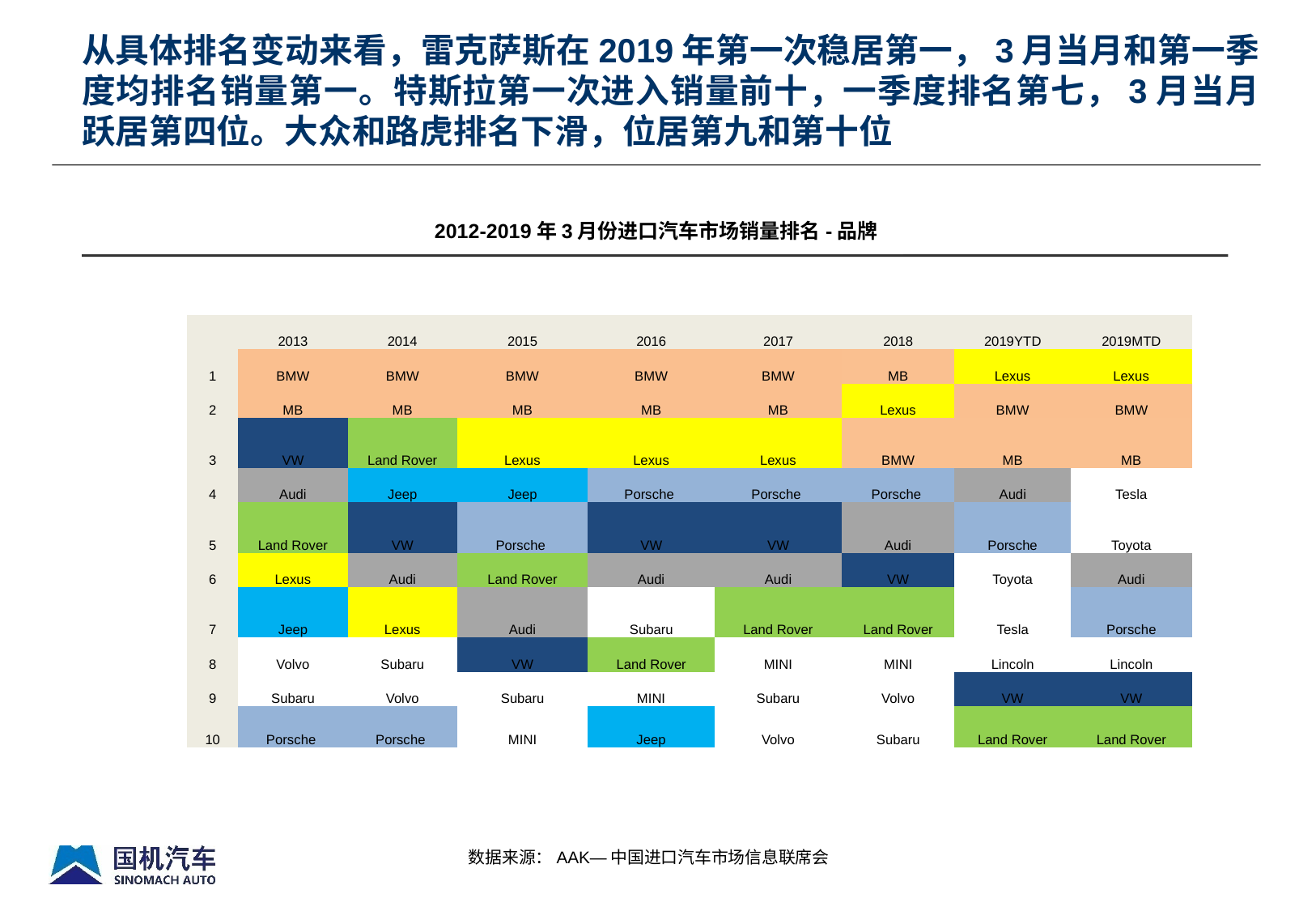

从具体排名变动来看，雷克萨斯在2019年第一次稳居第一，3月当月和第一季度均排名销量第一。特斯拉第一次进入销量前十，一季度排名第七，3月当月跃居第四位。大众和路虎排名下滑，位居第九和第十位
2012-2019年3月份进口汽车市场销量排名-品牌

|  | 2013 | 2014 | 2015 | 2016 | 2017 | 2018 | 2019YTD | 2019MTD |
| --- | --- | --- | --- | --- | --- | --- | --- | --- |
| 1 | BMW | BMW | BMW | BMW | BMW | MB | Lexus | Lexus |
| 2 | MB | MB | MB | MB | MB | Lexus | BMW | BMW |
| 3 | VW | Land Rover | Lexus | Lexus | Lexus | BMW | MB | MB |
| 4 | Audi | Jeep | Jeep | Porsche | Porsche | Porsche | Audi | Tesla |
| 5 | Land Rover | VW | Porsche | VW | VW | Audi | Porsche | Toyota |
| 6 | Lexus | Audi | Land Rover | Audi | Audi | VW | Toyota | Audi |
| 7 | Jeep | Lexus | Audi | Subaru | Land Rover | Land Rover | Tesla | Porsche |
| 8 | Volvo | Subaru | VW | Land Rover | MINI | MINI | Lincoln | Lincoln |
| 9 | Subaru | Volvo | Subaru | MINI | Subaru | Volvo | VW | VW |
| 10 | Porsche | Porsche | MINI | Jeep | Volvo | Subaru | Land Rover | Land Rover |
数据来源：AAK—中国进口汽车市场信息联席会